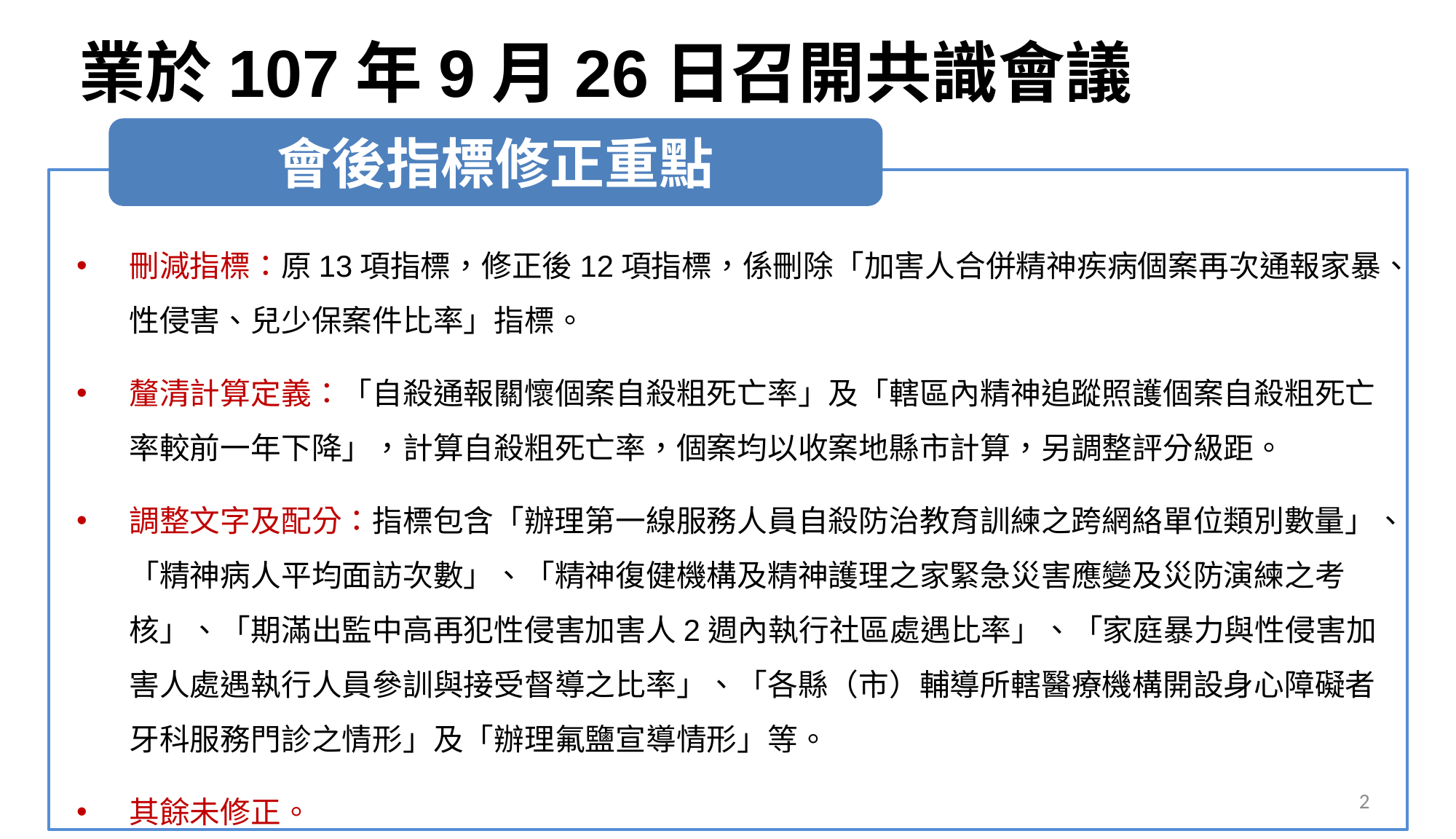

# 業於107年9月26日召開共識會議
會後指標修正重點

刪減指標：原13項指標，修正後12項指標，係刪除「加害人合併精神疾病個案再次通報家暴、性侵害、兒少保案件比率」指標。
釐清計算定義：「自殺通報關懷個案自殺粗死亡率」及「轄區內精神追蹤照護個案自殺粗死亡率較前一年下降」，計算自殺粗死亡率，個案均以收案地縣市計算，另調整評分級距。
調整文字及配分：指標包含「辦理第一線服務人員自殺防治教育訓練之跨網絡單位類別數量」、「精神病人平均面訪次數」、「精神復健機構及精神護理之家緊急災害應變及災防演練之考核」、「期滿出監中高再犯性侵害加害人2週內執行社區處遇比率」、「家庭暴力與性侵害加害人處遇執行人員參訓與接受督導之比率」、「各縣（市）輔導所轄醫療機構開設身心障礙者牙科服務門診之情形」及「辦理氟鹽宣導情形」等。
其餘未修正。
2